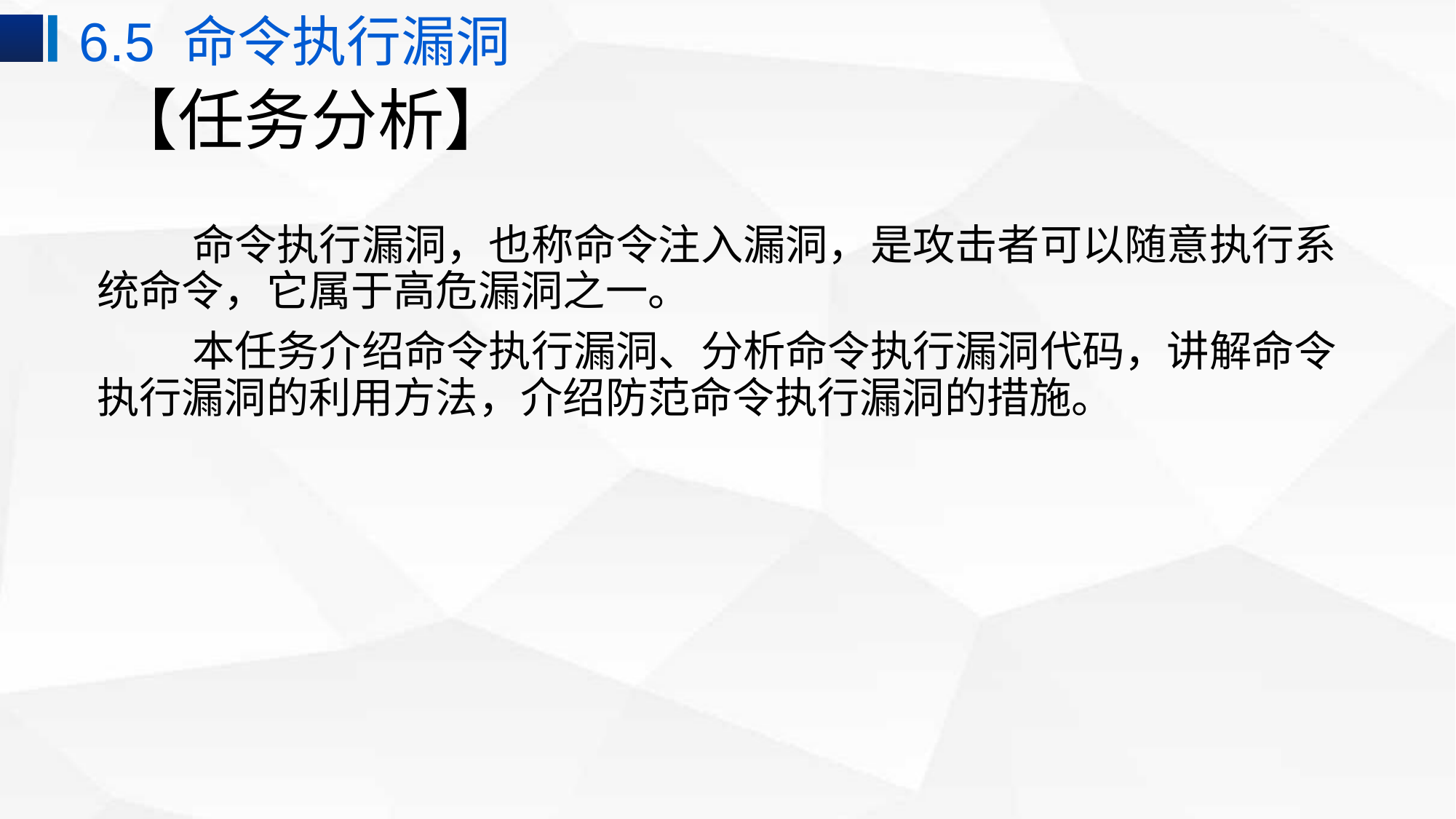

6.5 命令执行漏洞

# 【任务分析】
         命令执行漏洞，也称命令注入漏洞，是攻击者可以随意执行系统命令，它属于高危漏洞之一。
         本任务介绍命令执行漏洞、分析命令执行漏洞代码，讲解命令执行漏洞的利用方法，介绍防范命令执行漏洞的措施。